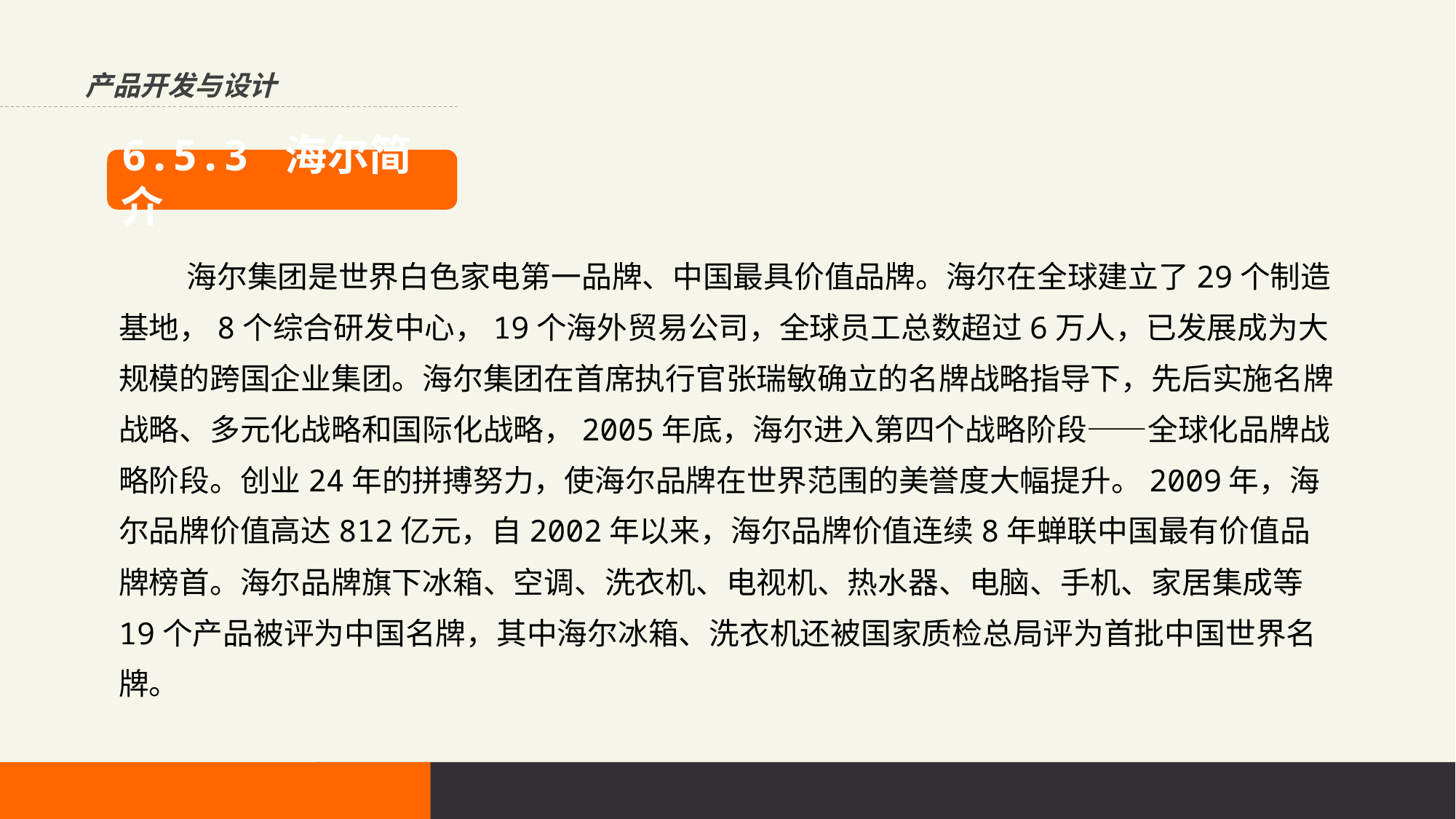

产品开发与设计
6.5.3 海尔简介
         海尔集团是世界白色家电第一品牌、中国最具价值品牌。海尔在全球建立了29个制造基地，8个综合研发中心，19个海外贸易公司，全球员工总数超过6万人，已发展成为大规模的跨国企业集团。海尔集团在首席执行官张瑞敏确立的名牌战略指导下，先后实施名牌战略、多元化战略和国际化战略，2005年底，海尔进入第四个战略阶段——全球化品牌战略阶段。创业24年的拼搏努力，使海尔品牌在世界范围的美誉度大幅提升。2009年，海尔品牌价值高达812亿元，自2002年以来，海尔品牌价值连续8年蝉联中国最有价值品牌榜首。海尔品牌旗下冰箱、空调、洗衣机、电视机、热水器、电脑、手机、家居集成等19个产品被评为中国名牌，其中海尔冰箱、洗衣机还被国家质检总局评为首批中国世界名牌。